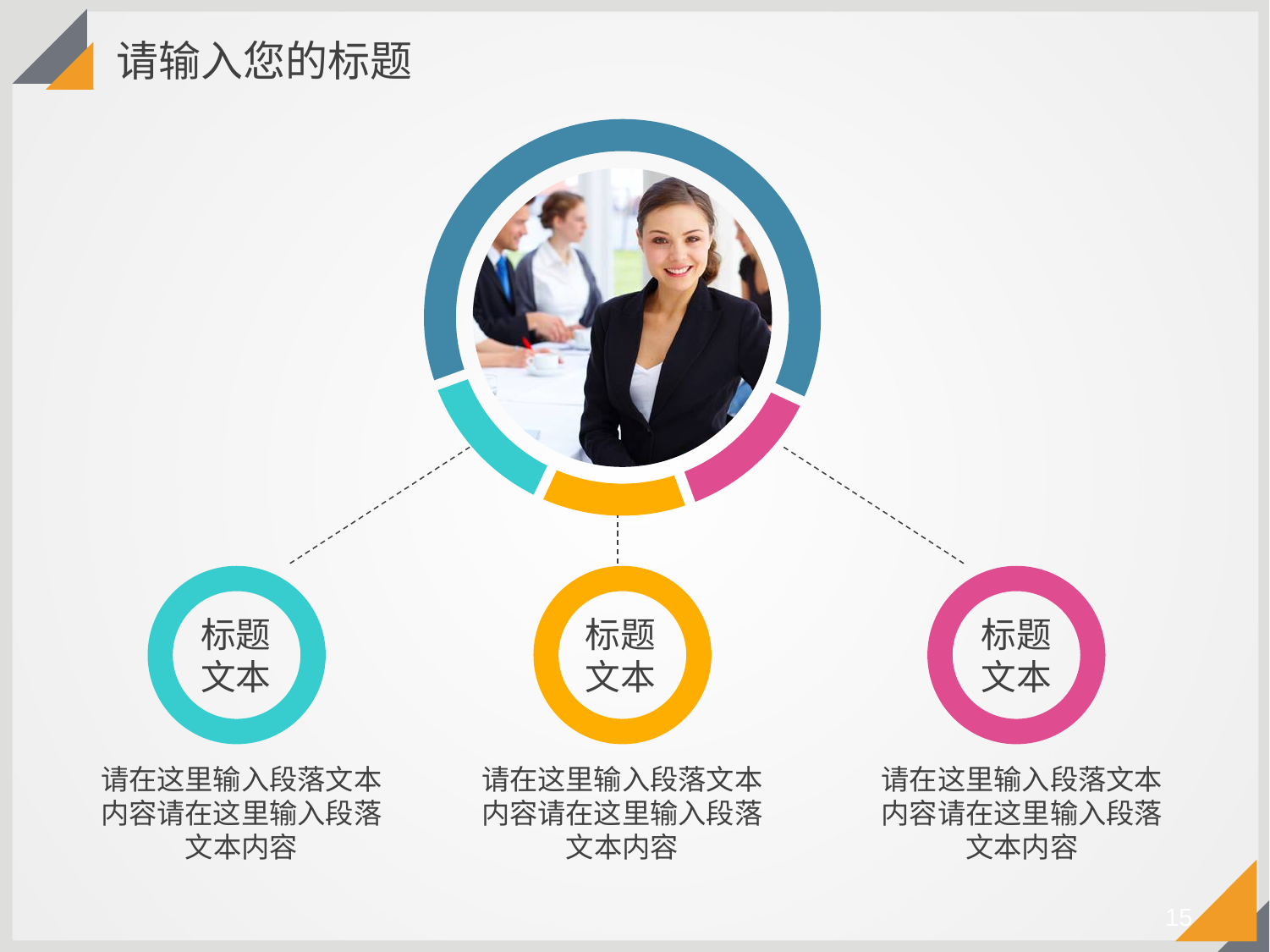

请输入您的标题

标题
文本
标题
文本
标题
文本
请在这里输入段落文本内容请在这里输入段落文本内容
请在这里输入段落文本内容请在这里输入段落文本内容
请在这里输入段落文本内容请在这里输入段落文本内容